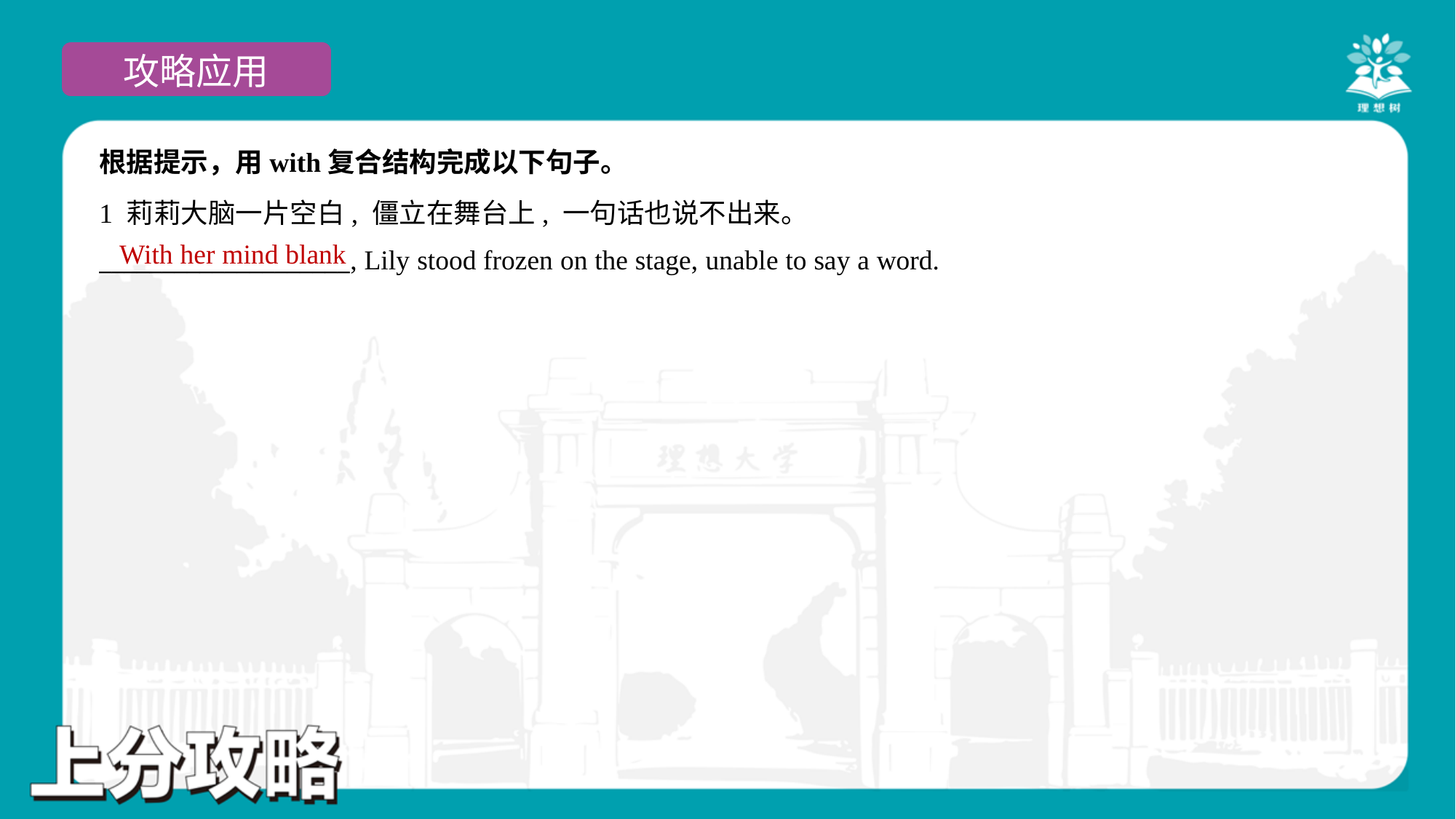

根据提示，用with复合结构完成以下句子。
1 莉莉大脑一片空白, 僵立在舞台上, 一句话也说不出来。
____________________, Lily stood frozen on the stage, unable to say a word.
With her mind blank